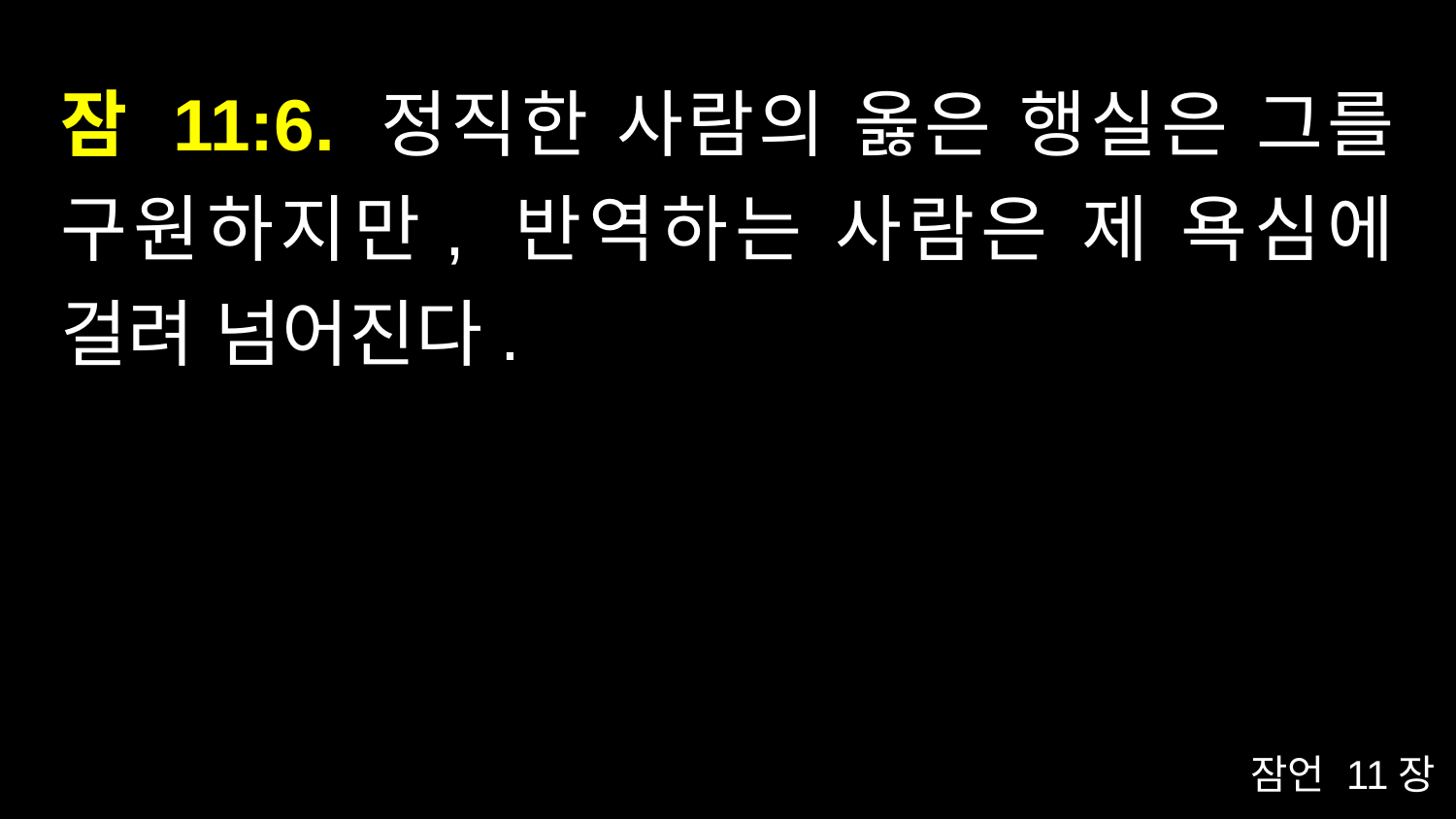

# 잠 11:6. 정직한 사람의 옳은 행실은 그를 구원하지만, 반역하는 사람은 제 욕심에 걸려 넘어진다.
잠언 11장